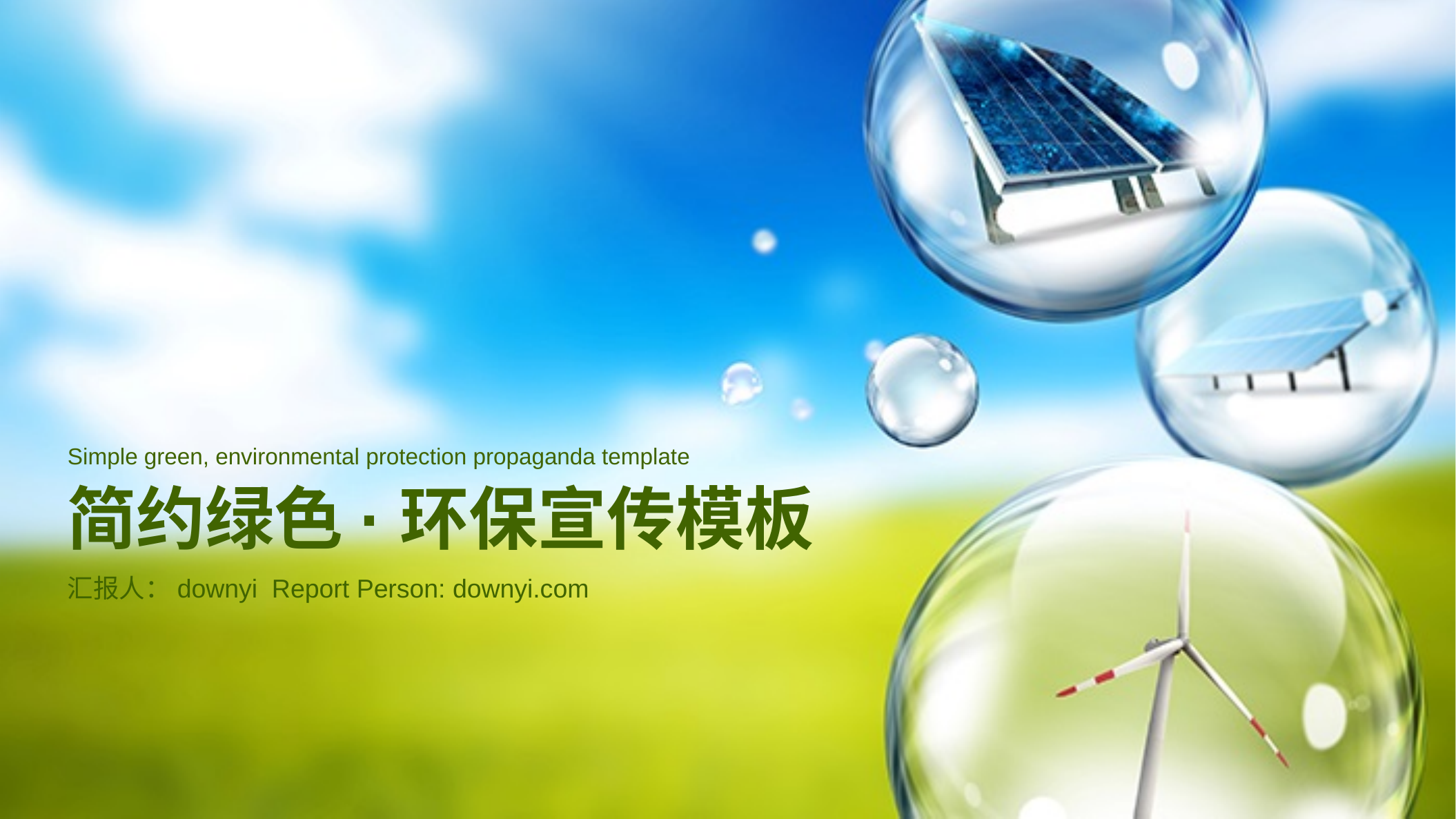

Simple green, environmental protection propaganda template
简约绿色·环保宣传模板
汇报人：downyi  Report Person: downyi.com